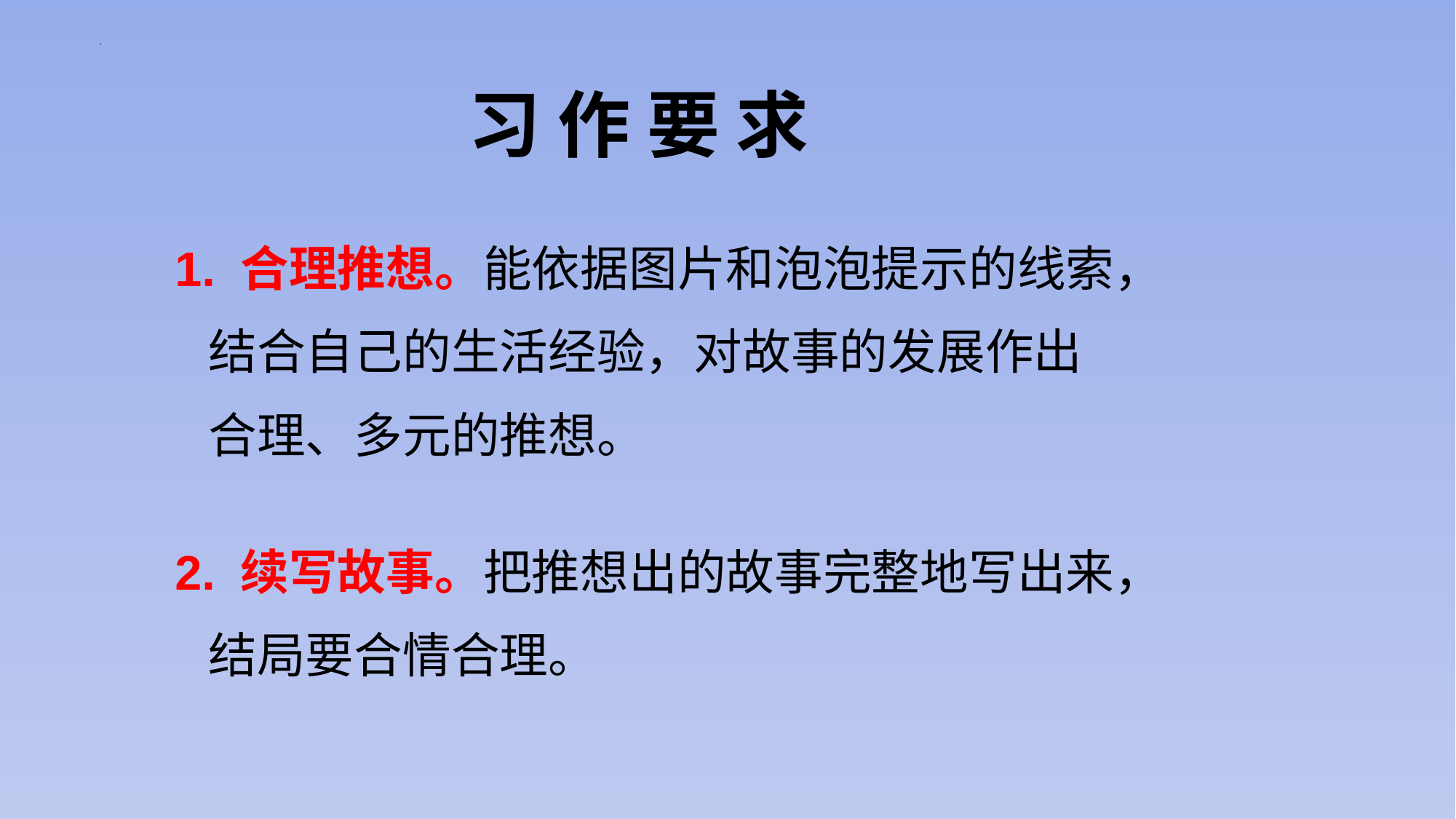

习 作 要 求
1. 合理推想。能依据图片和泡泡提示的线索，
  结合自己的生活经验，对故事的发展作出
  合理、多元的推想。
2. 续写故事。把推想出的故事完整地写出来，
  结局要合情合理。